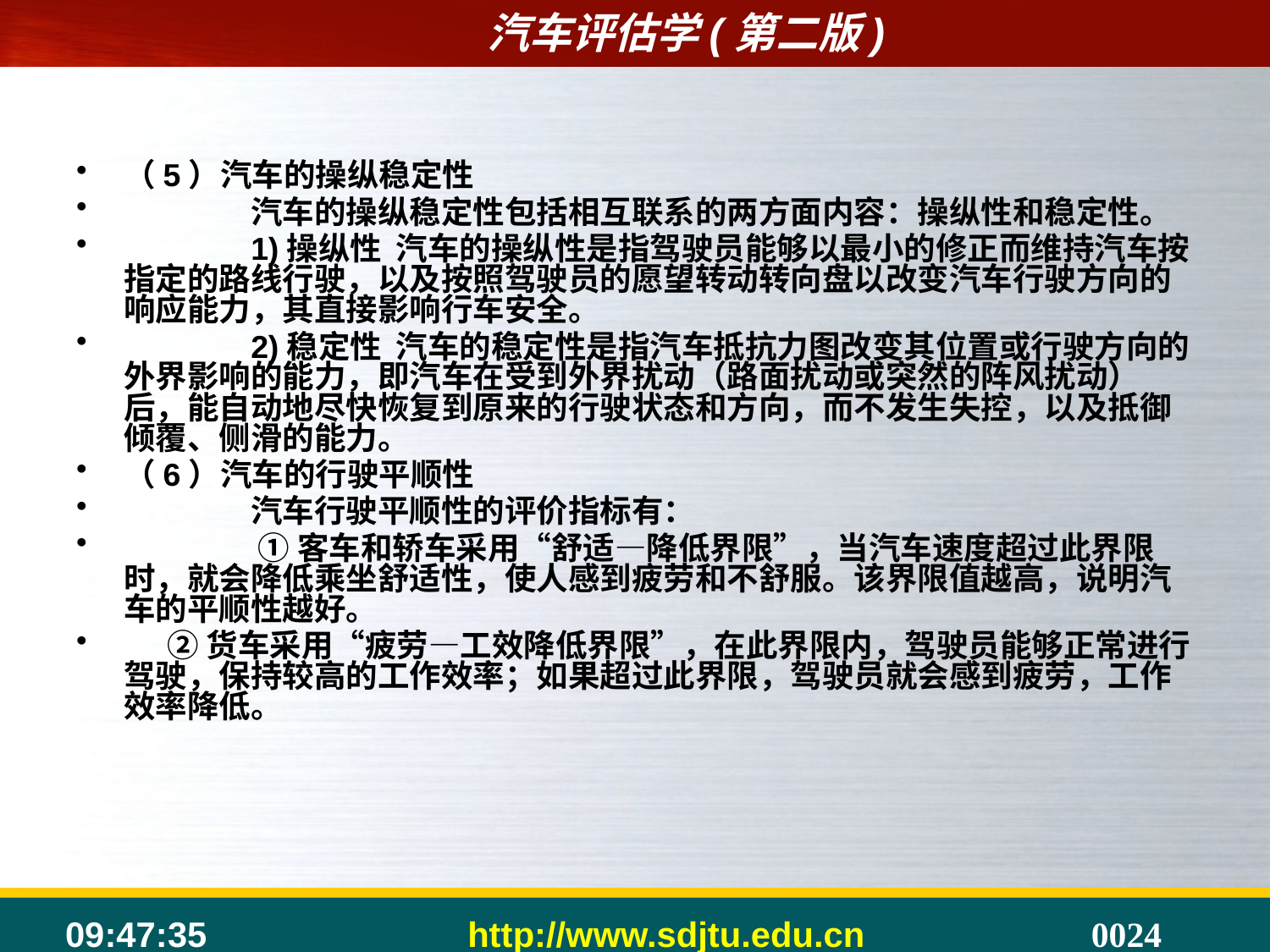

（5）汽车的操纵稳定性
	汽车的操纵稳定性包括相互联系的两方面内容：操纵性和稳定性。
	1)操纵性  汽车的操纵性是指驾驶员能够以最小的修正而维持汽车按指定的路线行驶，以及按照驾驶员的愿望转动转向盘以改变汽车行驶方向的响应能力，其直接影响行车安全。
	2)稳定性  汽车的稳定性是指汽车抵抗力图改变其位置或行驶方向的外界影响的能力，即汽车在受到外界扰动（路面扰动或突然的阵风扰动）后，能自动地尽快恢复到原来的行驶状态和方向，而不发生失控，以及抵御倾覆、侧滑的能力。
（6）汽车的行驶平顺性
	汽车行驶平顺性的评价指标有：
	 ①客车和轿车采用“舒适—降低界限”，当汽车速度超过此界限时，就会降低乘坐舒适性，使人感到疲劳和不舒服。该界限值越高，说明汽车的平顺性越好。
      ②货车采用“疲劳—工效降低界限”，在此界限内，驾驶员能够正常进行驾驶，保持较高的工作效率；如果超过此界限，驾驶员就会感到疲劳，工作效率降低。